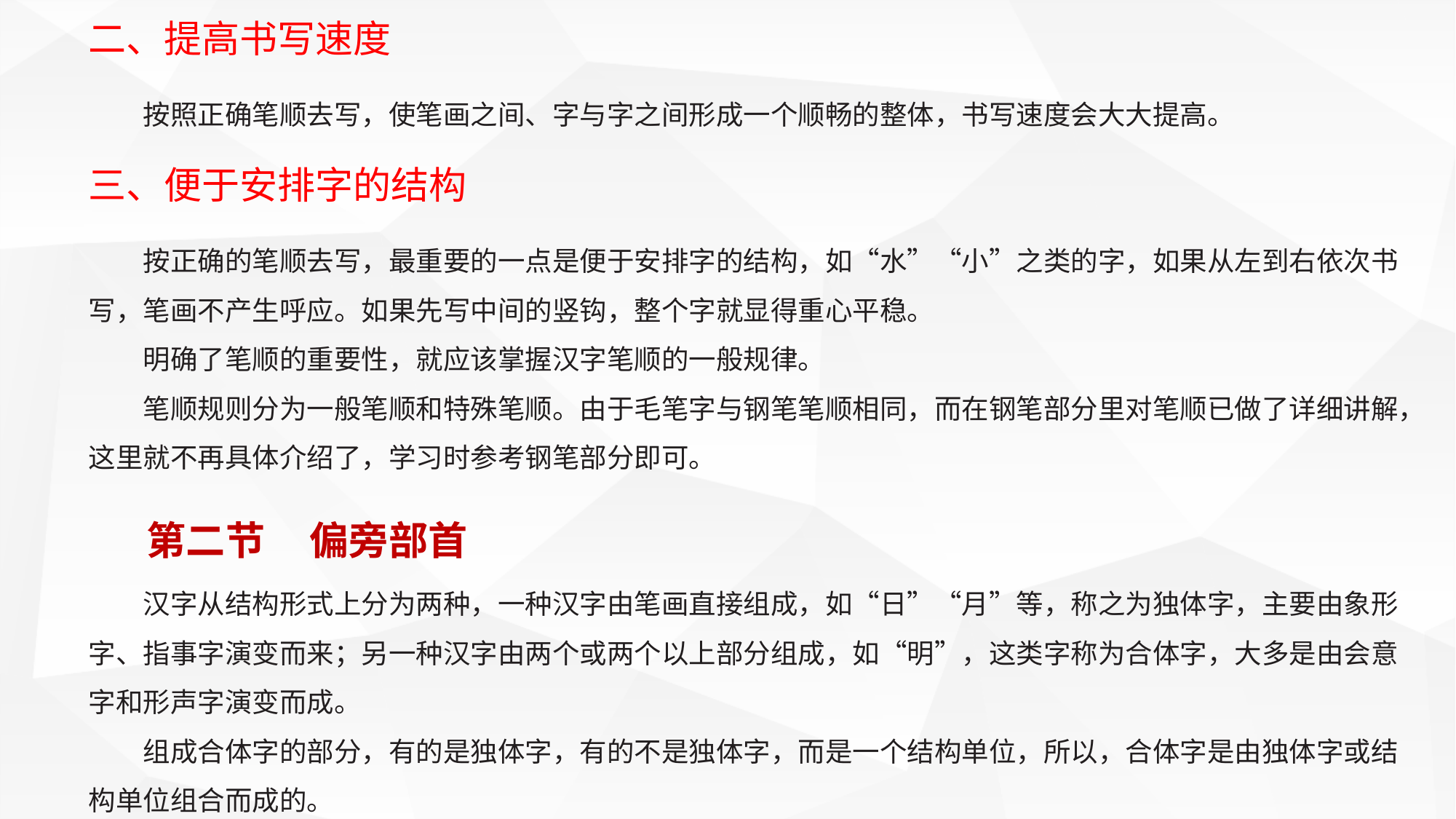

二、提高书写速度
按照正确笔顺去写，使笔画之间、字与字之间形成一个顺畅的整体，书写速度会大大提高。
三、便于安排字的结构
按正确的笔顺去写，最重要的一点是便于安排字的结构，如“水”“小”之类的字，如果从左到右依次书写，笔画不产生呼应。如果先写中间的竖钩，整个字就显得重心平稳。
明确了笔顺的重要性，就应该掌握汉字笔顺的一般规律。
笔顺规则分为一般笔顺和特殊笔顺。由于毛笔字与钢笔笔顺相同，而在钢笔部分里对笔顺已做了详细讲解，这里就不再具体介绍了，学习时参考钢笔部分即可。
第二节     偏旁部首
汉字从结构形式上分为两种，一种汉字由笔画直接组成，如“日”“月”等，称之为独体字，主要由象形字、指事字演变而来；另一种汉字由两个或两个以上部分组成，如“明”，这类字称为合体字，大多是由会意字和形声字演变而成。
组成合体字的部分，有的是独体字，有的不是独体字，而是一个结构单位，所以，合体字是由独体字或结构单位组合而成的。